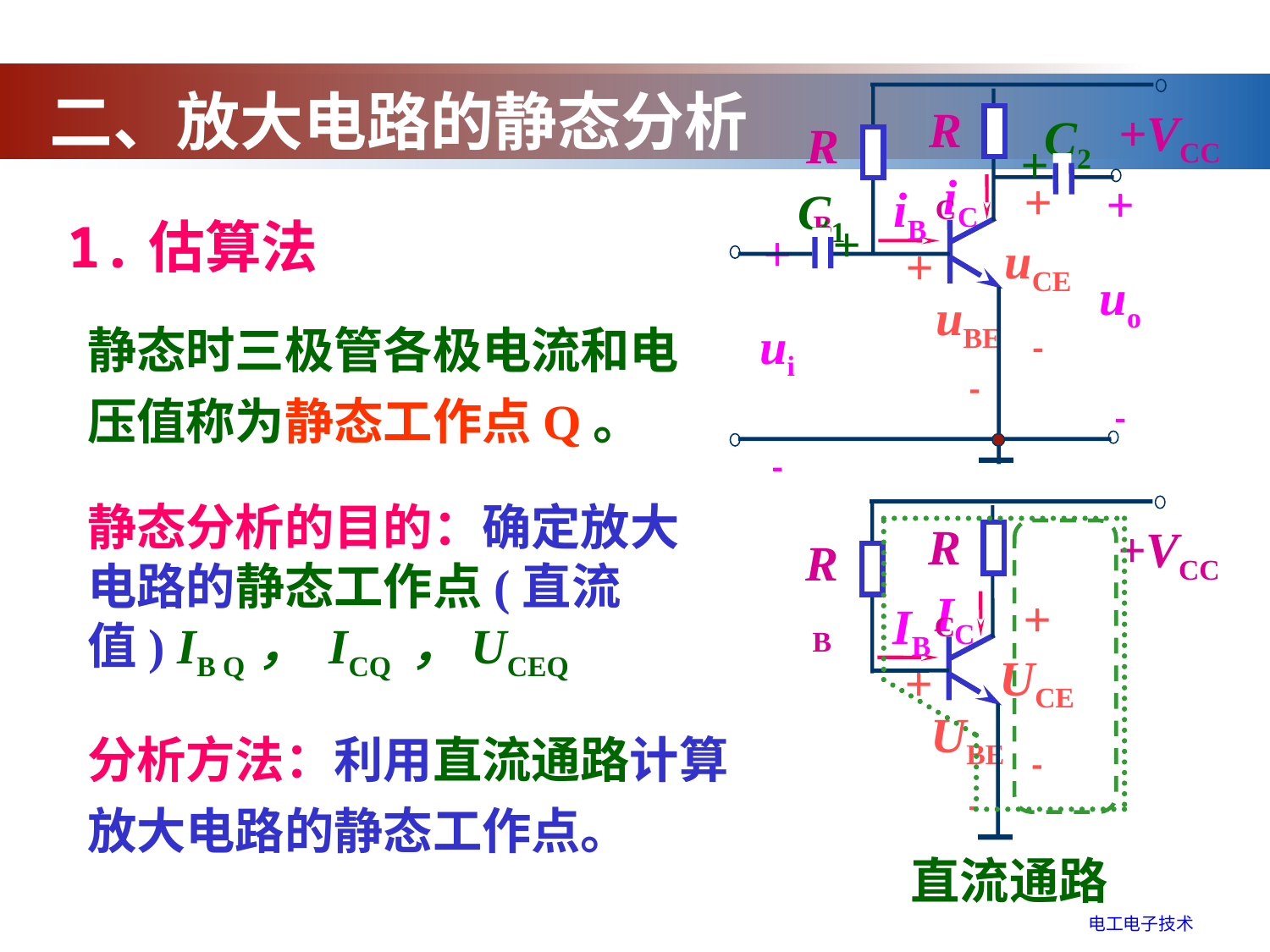

二、放大电路的静态分析

RC
+VCC
C2
RB

+

iC

+
uo
−

iB

C1
+

+
uCE
−

+
ui
−

+
        uBE
          −

1.估算法
静态时三极管各极电流和电压值称为静态工作点Q。
静态分析的目的：确定放大电路的静态工作点(直流值) IB Q， ICQ ，UCEQ

RC
+VCC
RB

IC

IB

+
UCE
−

+
        UBE
          −

直流通路

分析方法：利用直流通路计算放大电路的静态工作点。
电工电子技术